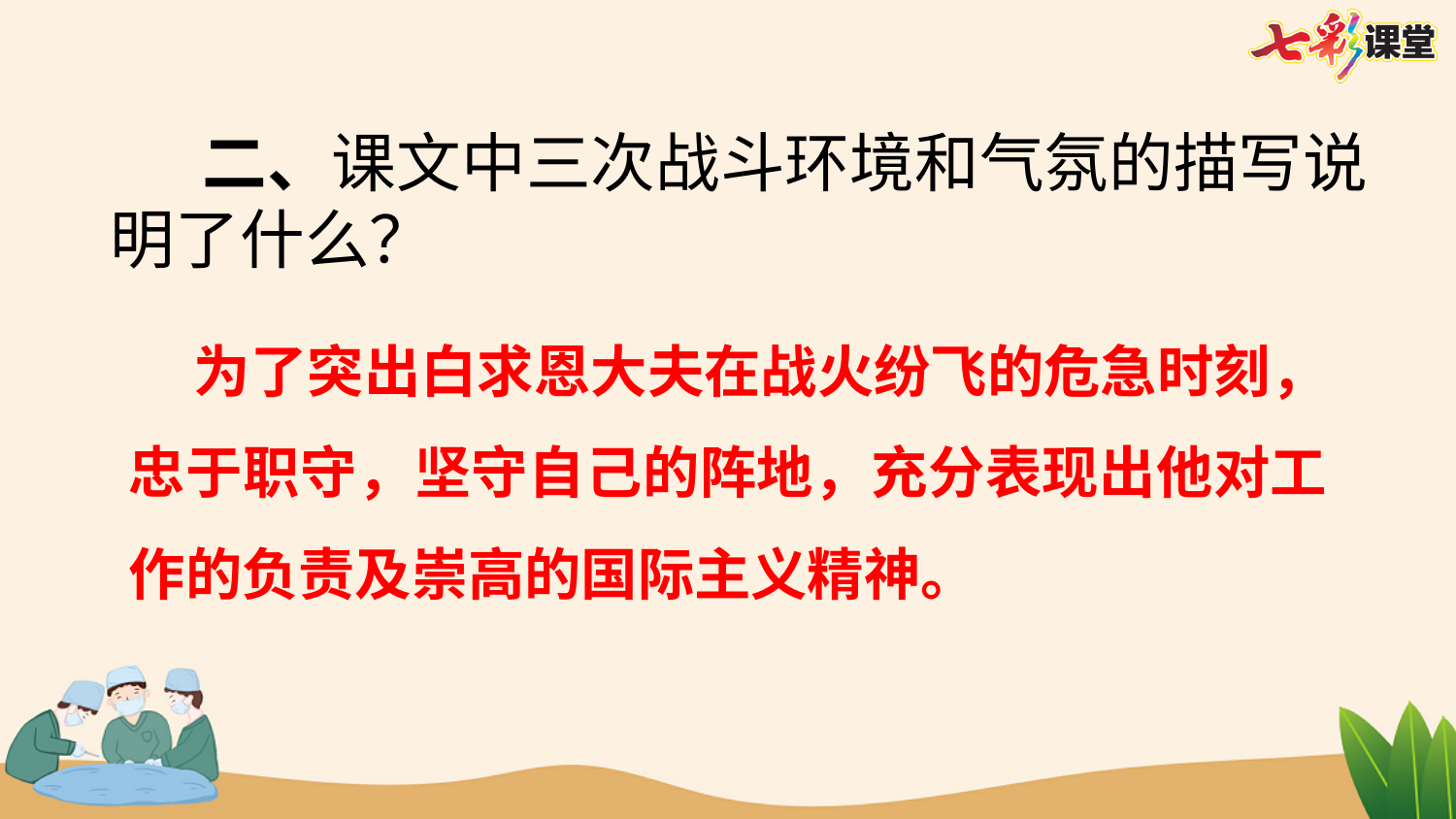

二、课文中三次战斗环境和气氛的描写说明了什么？
    为了突出白求恩大夫在战火纷飞的危急时刻，忠于职守，坚守自己的阵地，充分表现出他对工作的负责及崇高的国际主义精神。